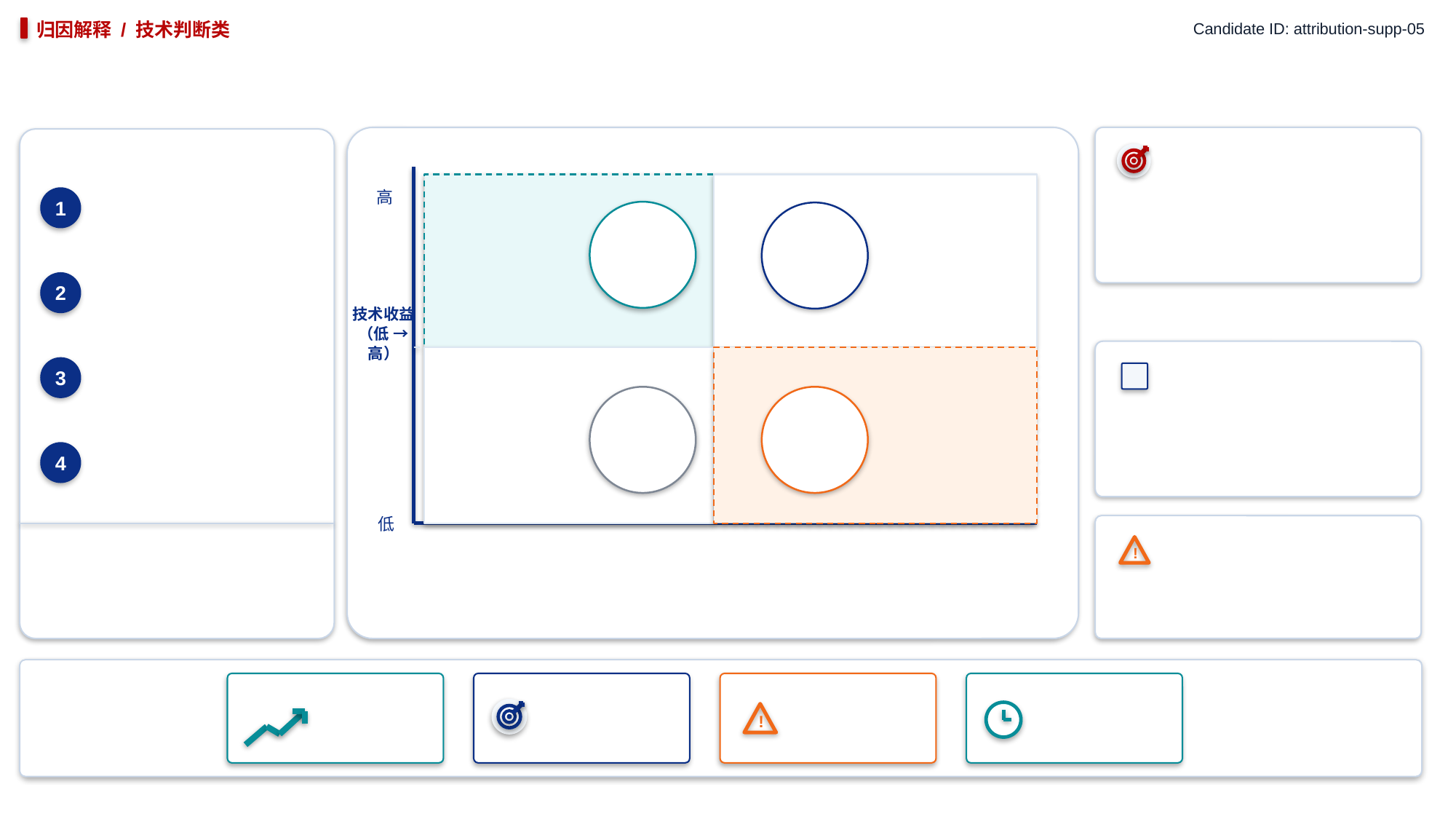

归因解释 / 技术判断类
Candidate ID: attribution-supp-05

高

1

2

技术收益
（低 → 高）

3

4

低

!

!